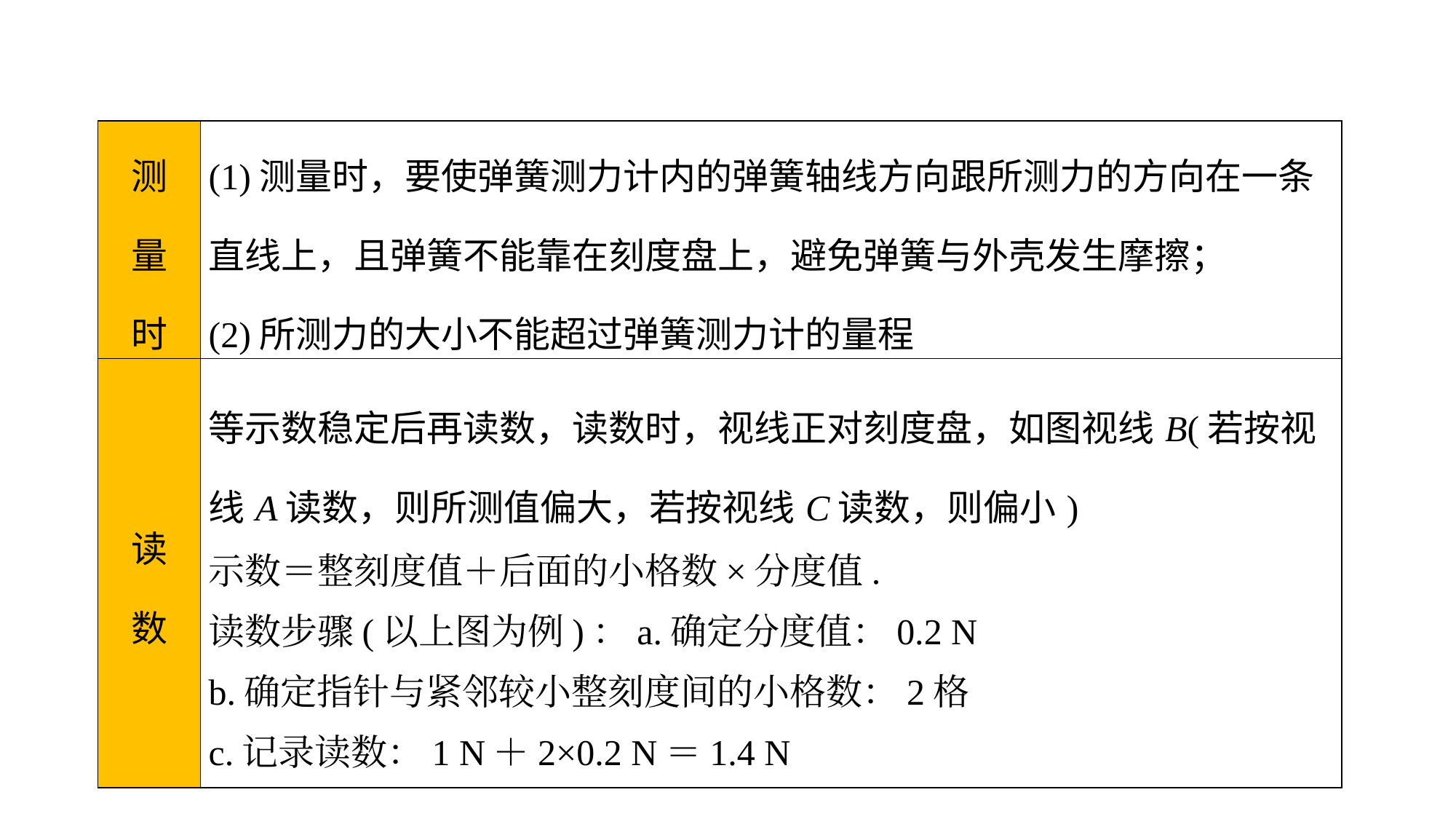

| 测 量 时 | (1)测量时，要使弹簧测力计内的弹簧轴线方向跟所测力的方向在一条直线上，且弹簧不能靠在刻度盘上，避免弹簧与外壳发生摩擦； (2)所测力的大小不能超过弹簧测力计的量程 |
| --- | --- |
| 读 数 | 等示数稳定后再读数，读数时，视线正对刻度盘，如图视线B(若按视线A读数，则所测值偏大，若按视线C读数，则偏小) 示数＝整刻度值＋后面的小格数×分度值. 读数步骤(以上图为例)：a.确定分度值：0.2 N b.确定指针与紧邻较小整刻度间的小格数：2格 c.记录读数：1 N＋2×0.2 N＝1.4 N |